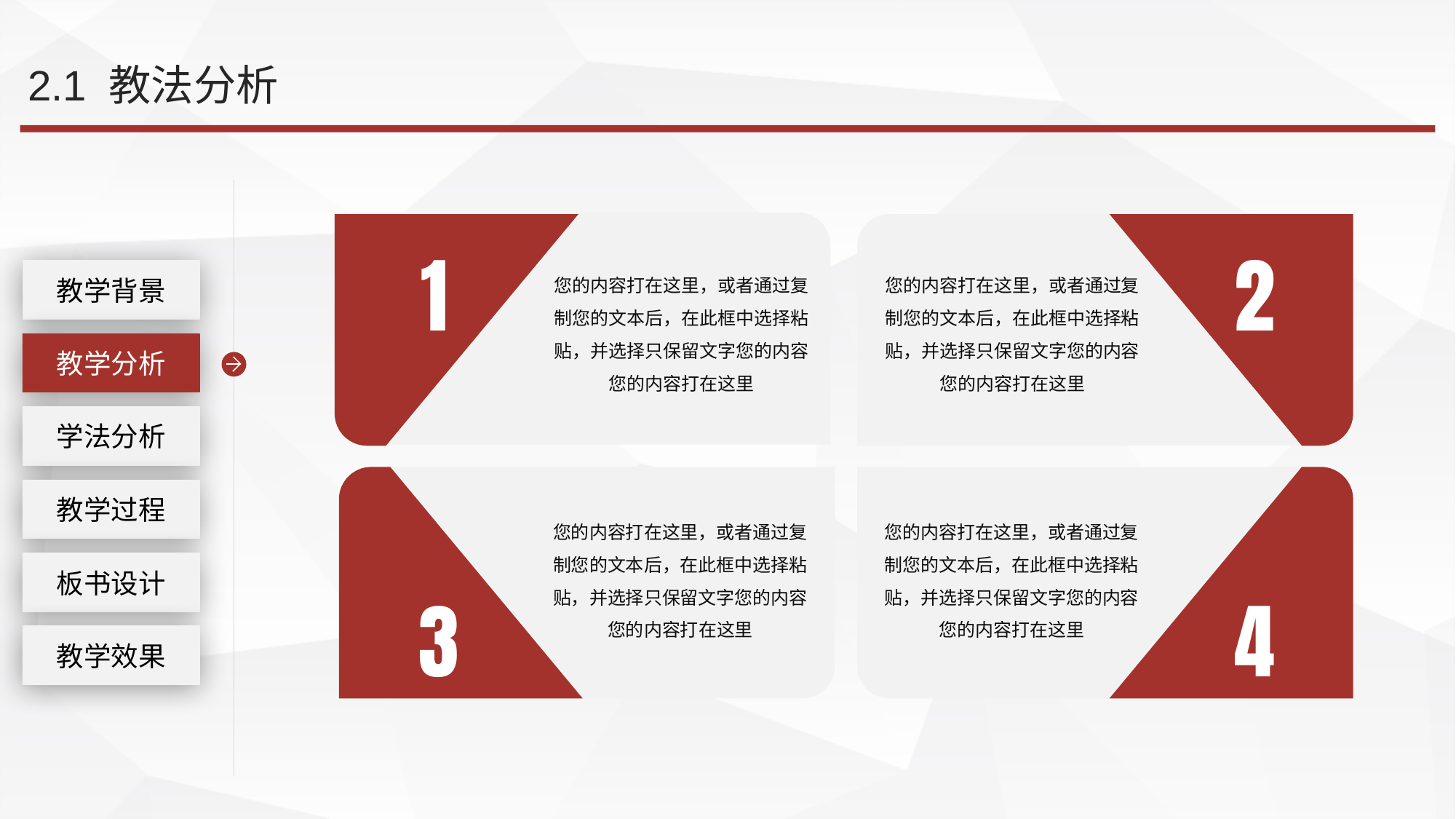

2.1 教法分析

1

2
您的内容打在这里，或者通过复制您的文本后，在此框中选择粘贴，并选择只保留文字您的内容您的内容打在这里
您的内容打在这里，或者通过复制您的文本后，在此框中选择粘贴，并选择只保留文字您的内容您的内容打在这里
工作回顾
教学背景
教学分析

学法分析

3

4
教学过程
您的内容打在这里，或者通过复制您的文本后，在此框中选择粘贴，并选择只保留文字您的内容您的内容打在这里
您的内容打在这里，或者通过复制您的文本后，在此框中选择粘贴，并选择只保留文字您的内容您的内容打在这里
板书设计
教学效果